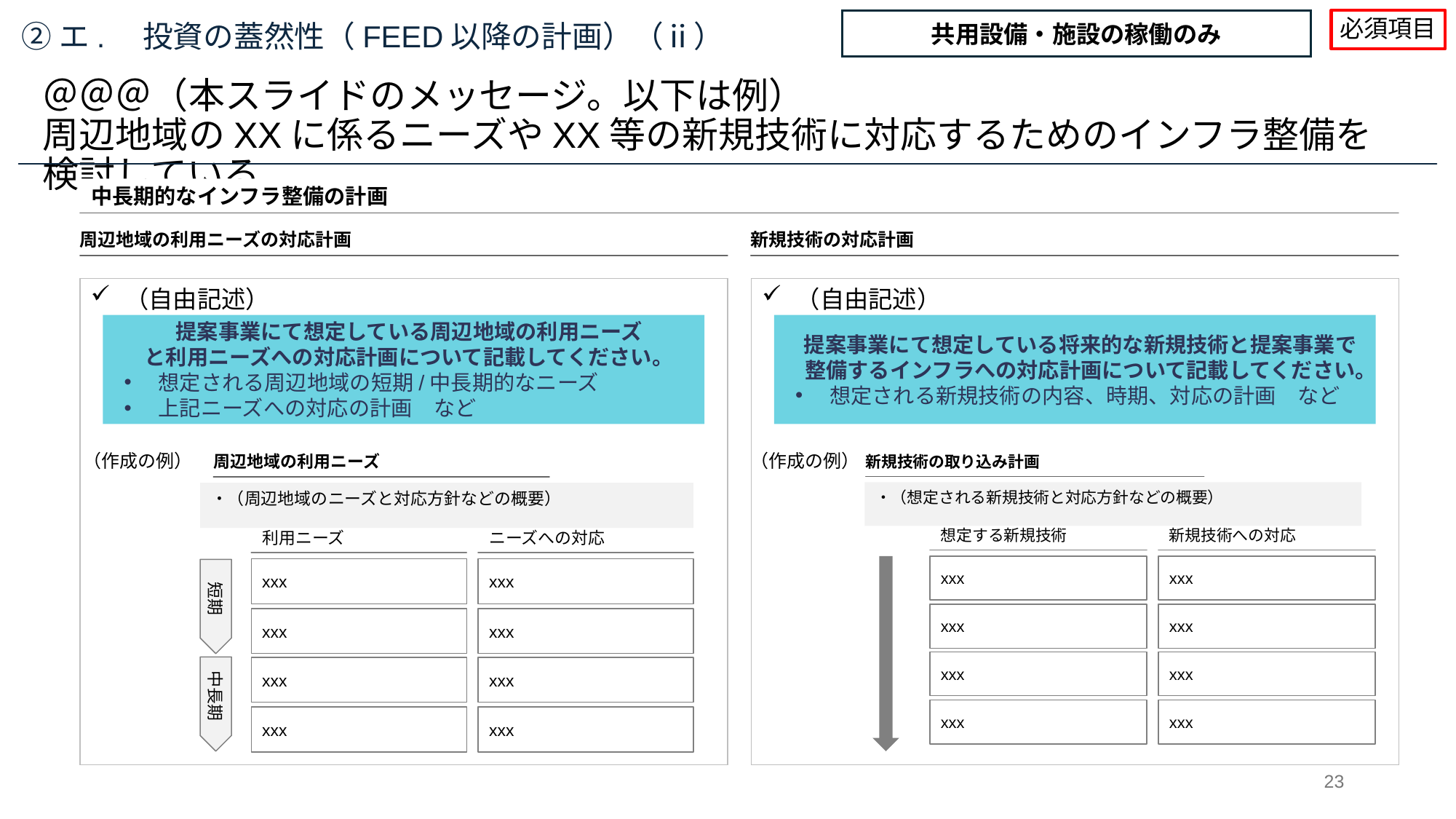

必須項目
共用設備・施設の稼働のみ
②エ.　投資の蓋然性（FEED以降の計画）（ⅱ）
＠＠＠（本スライドのメッセージ。以下は例）
周辺地域のXXに係るニーズやXX等の新規技術に対応するためのインフラ整備を検討している
中長期的なインフラ整備の計画
周辺地域の利用ニーズの対応計画
新規技術の対応計画
（自由記述）
（自由記述）
提案事業にて想定している将来的な新規技術と提案事業で整備するインフラへの対応計画について記載してください。
想定される新規技術の内容、時期、対応の計画　など
提案事業にて想定している周辺地域の利用ニーズ
と利用ニーズへの対応計画について記載してください。
想定される周辺地域の短期/中長期的なニーズ
上記ニーズへの対応の計画　など
（作成の例）
（作成の例）
周辺地域の利用ニーズ
・（周辺地域のニーズと対応方針などの概要）
利用ニーズ
ニーズへの対応
xxx
xxx
xxx
xxx
xxx
xxx
xxx
xxx
短期
中長期
新規技術の取り込み計画
・（想定される新規技術と対応方針などの概要）
想定する新規技術
新規技術への対応

xxx
xxx
xxx
xxx
xxx
xxx
xxx
xxx
23